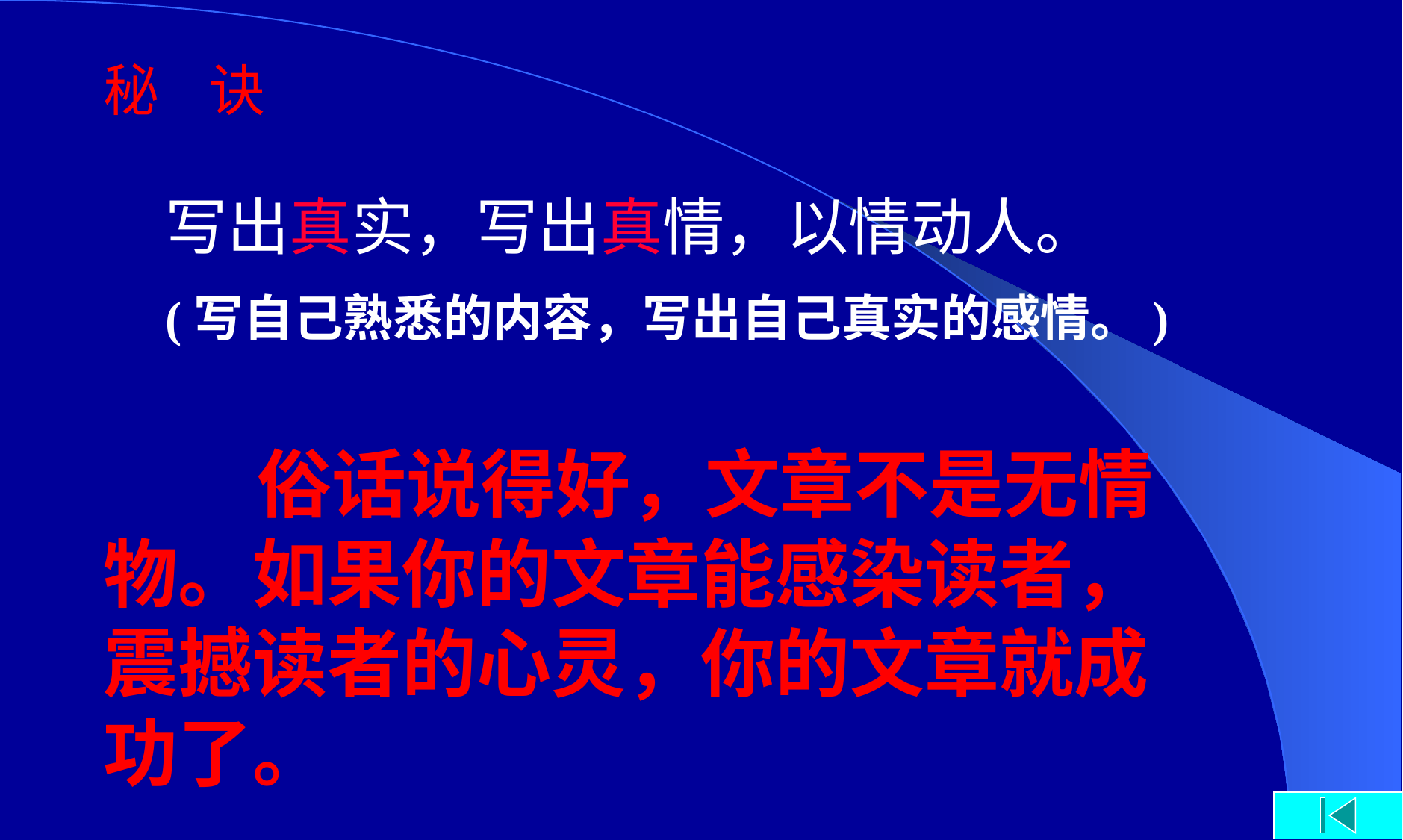

秘    诀
写出真实，写出真情，以情动人。
(写自己熟悉的内容，写出自己真实的感情。)

        俗话说得好，文章不是无情物。如果你的文章能感染读者，震撼读者的心灵，你的文章就成功了。